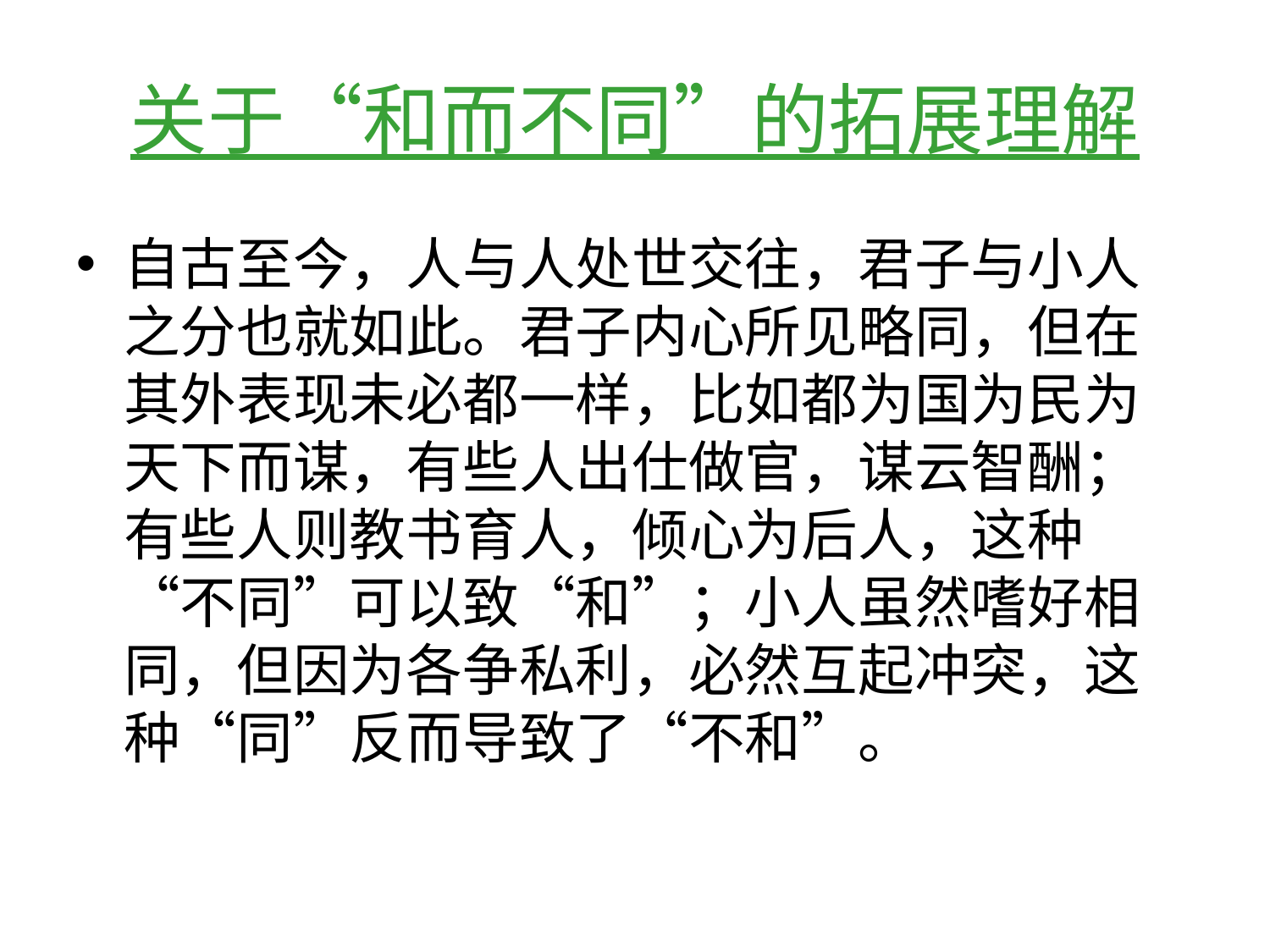

# 关于“和而不同”的拓展理解
自古至今，人与人处世交往，君子与小人之分也就如此。君子内心所见略同，但在其外表现未必都一样，比如都为国为民为天下而谋，有些人出仕做官，谋云智酬；有些人则教书育人，倾心为后人，这种“不同”可以致“和”；小人虽然嗜好相同，但因为各争私利，必然互起冲突，这种“同”反而导致了“不和”。